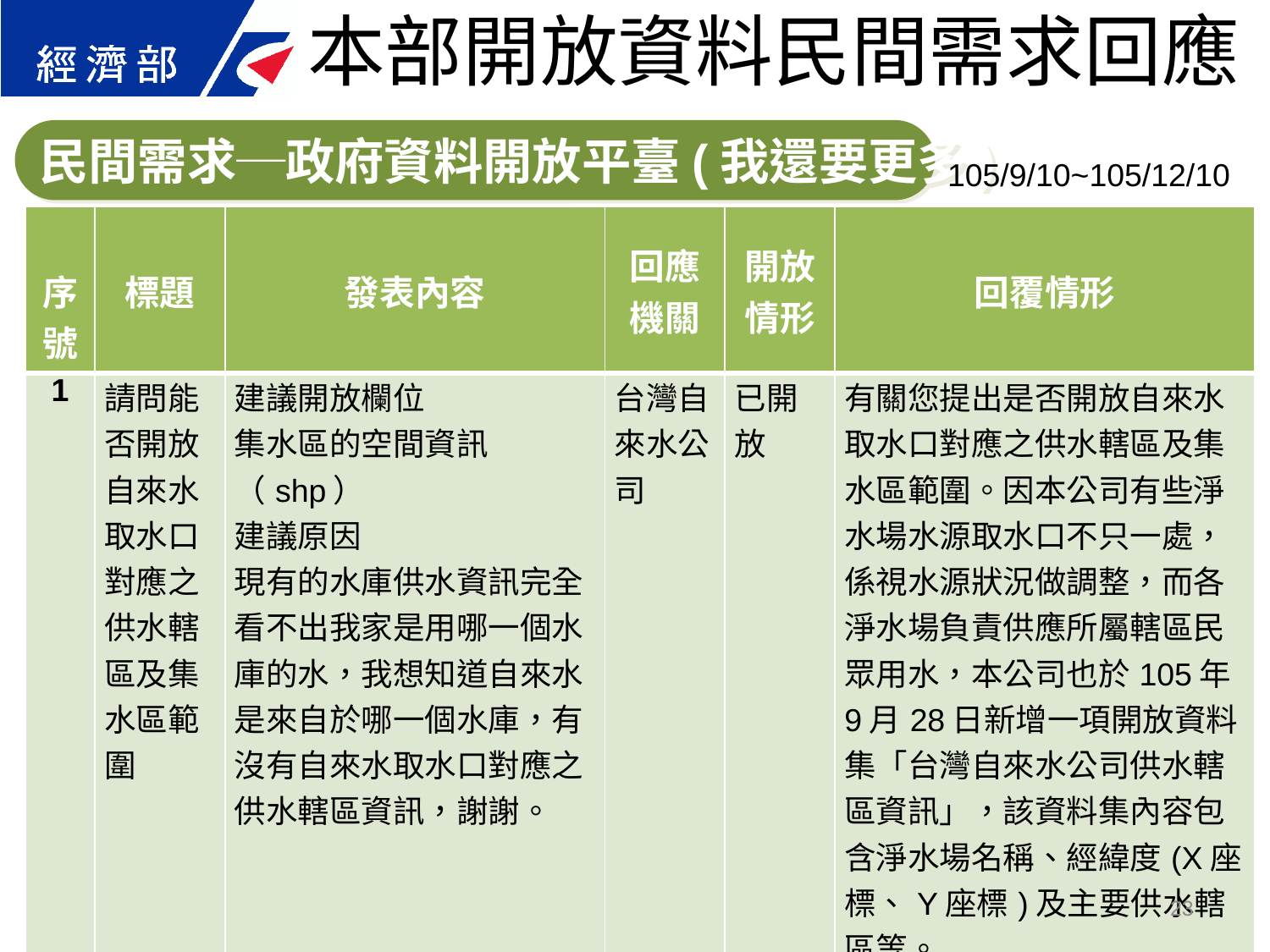

本部開放資料民間需求回應
民間需求─政府資料開放平臺(我還要更多)
105/9/10~105/12/10
| 序號 | 標題 | 發表內容 | 回應 機關 | 開放 情形 | 回覆情形 |
| --- | --- | --- | --- | --- | --- |
| 1 | 請問能否開放自來水取水口對應之供水轄區及集水區範圍 | 建議開放欄位 集水區的空間資訊（shp） 建議原因 現有的水庫供水資訊完全看不出我家是用哪一個水庫的水，我想知道自來水是來自於哪一個水庫，有沒有自來水取水口對應之供水轄區資訊，謝謝。 | 台灣自來水公司 | 已開放 | 有關您提出是否開放自來水取水口對應之供水轄區及集水區範圍。因本公司有些淨水場水源取水口不只一處，係視水源狀況做調整，而各淨水場負責供應所屬轄區民眾用水，本公司也於105年9月28日新增一項開放資料集「台灣自來水公司供水轄區資訊」，該資料集內容包含淨水場名稱、經緯度(X座標、Y座標)及主要供水轄區等。 |
23
23